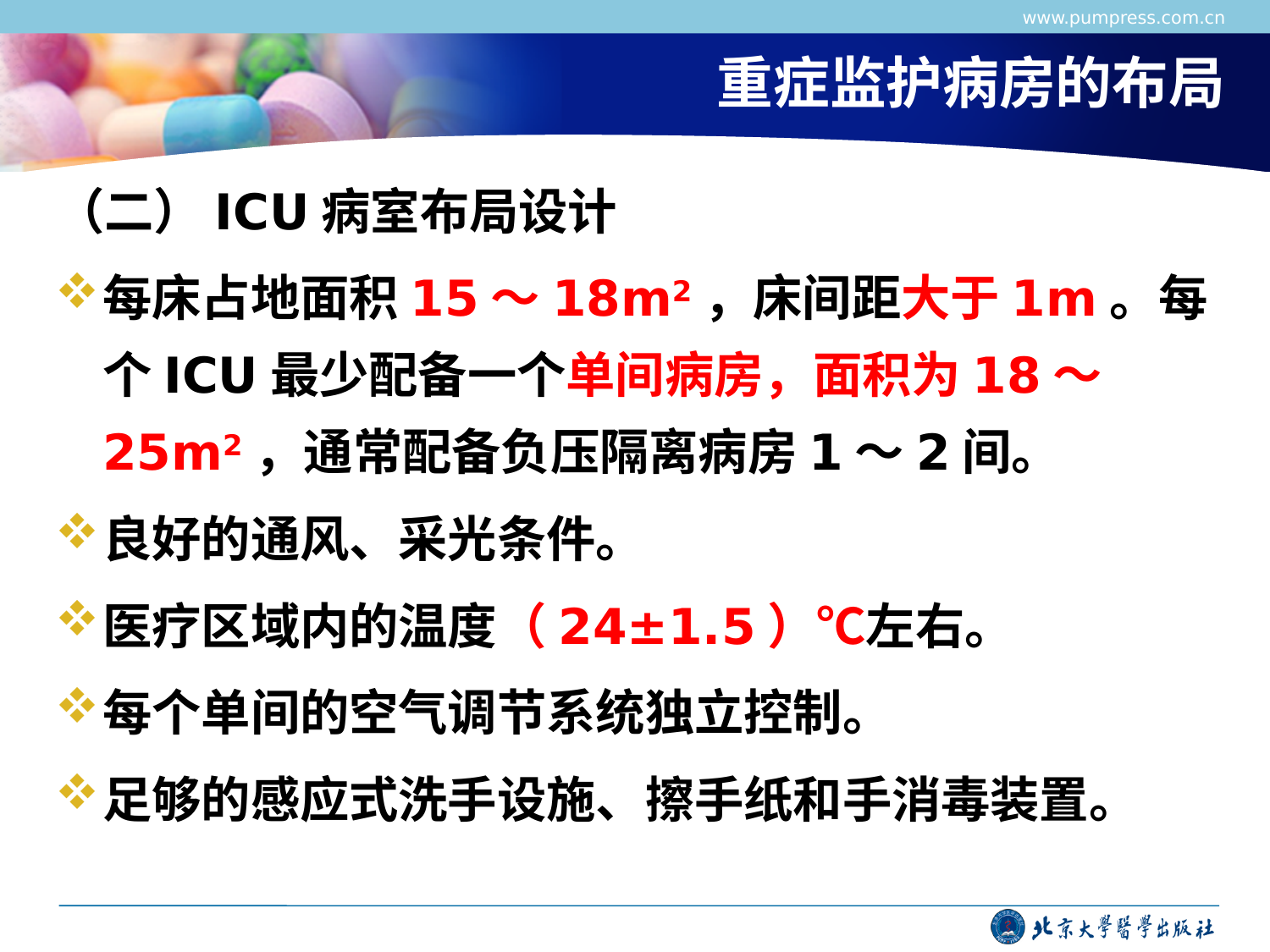

www.pumpress.com.cn
# 重症监护病房的布局
（二）ICU病室布局设计
每床占地面积15～18m2，床间距大于1m。每个ICU最少配备一个单间病房，面积为18～25m2，通常配备负压隔离病房1～2间。
良好的通风、采光条件。
医疗区域内的温度（24±1.5）℃左右。
每个单间的空气调节系统独立控制。
足够的感应式洗手设施、擦手纸和手消毒装置。